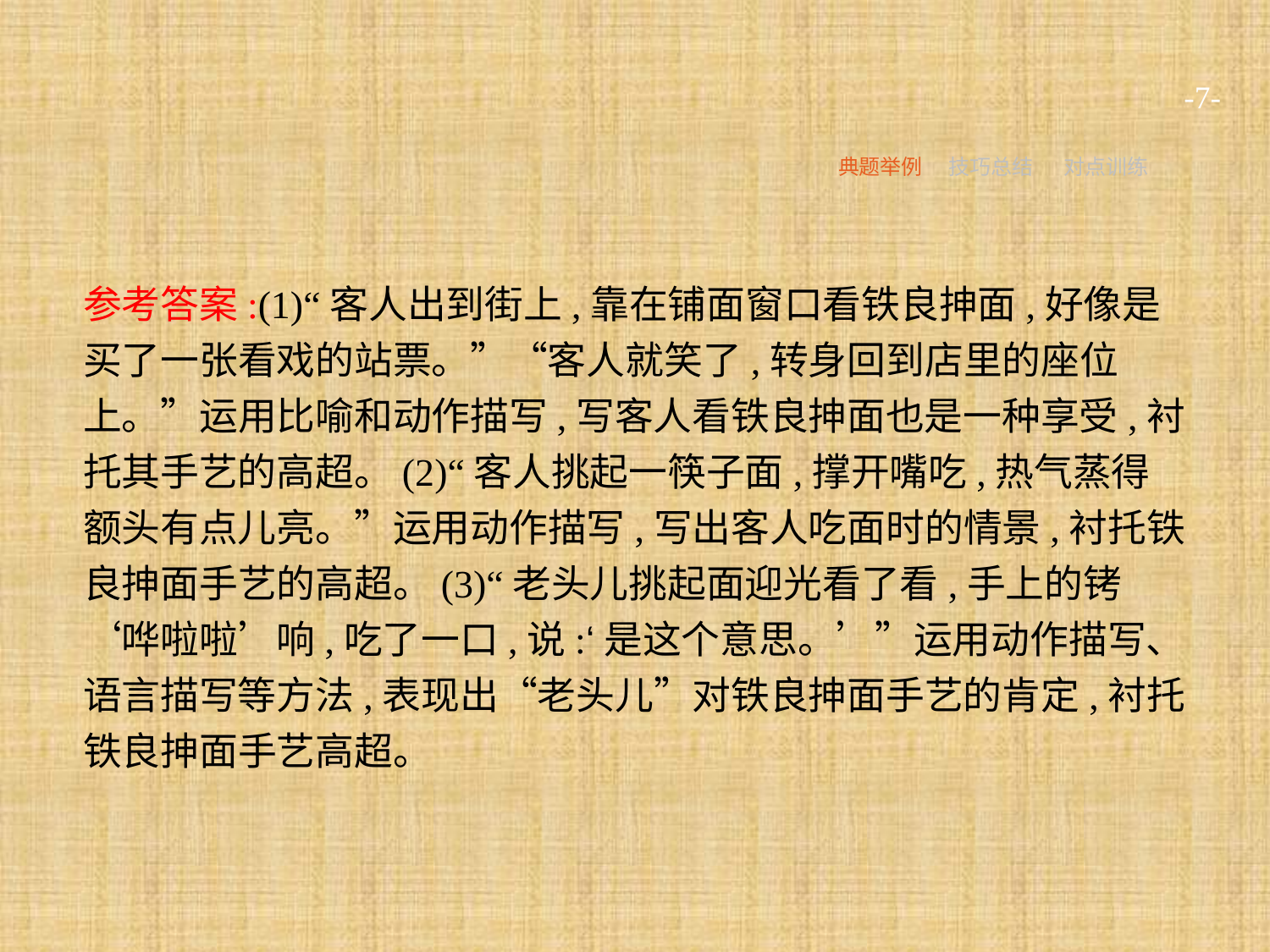

-7-
典题举例
技巧总结
对点训练
参考答案:(1)“客人出到街上,靠在铺面窗口看铁良抻面,好像是买了一张看戏的站票。”“客人就笑了,转身回到店里的座位上。”运用比喻和动作描写,写客人看铁良抻面也是一种享受,衬托其手艺的高超。(2)“客人挑起一筷子面,撑开嘴吃,热气蒸得额头有点儿亮。”运用动作描写,写出客人吃面时的情景,衬托铁良抻面手艺的高超。(3)“老头儿挑起面迎光看了看,手上的铐‘哗啦啦’响,吃了一口,说:‘是这个意思。’”运用动作描写、语言描写等方法,表现出“老头儿”对铁良抻面手艺的肯定,衬托铁良抻面手艺高超。